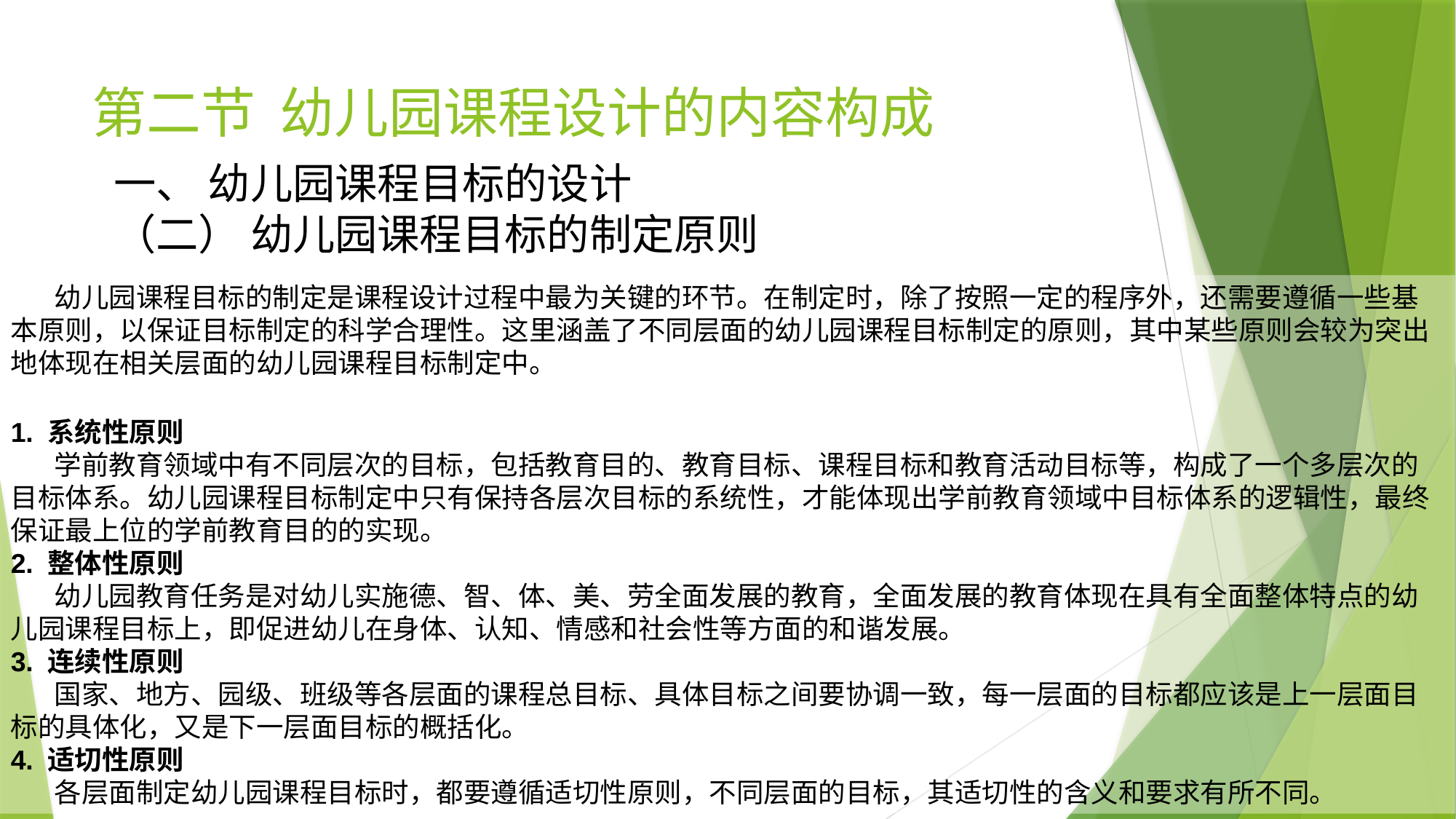

# 第二节  幼儿园课程设计的内容构成
一、 幼儿园课程目标的设计
（二） 幼儿园课程目标的制定原则
      幼儿园课程目标的制定是课程设计过程中最为关键的环节。在制定时，除了按照一定的程序外，还需要遵循一些基本原则，以保证目标制定的科学合理性。这里涵盖了不同层面的幼儿园课程目标制定的原则，其中某些原则会较为突出地体现在相关层面的幼儿园课程目标制定中。

1. 系统性原则
      学前教育领域中有不同层次的目标，包括教育目的、教育目标、课程目标和教育活动目标等，构成了一个多层次的目标体系。幼儿园课程目标制定中只有保持各层次目标的系统性，才能体现出学前教育领域中目标体系的逻辑性，最终保证最上位的学前教育目的的实现。
2. 整体性原则
      幼儿园教育任务是对幼儿实施德、智、体、美、劳全面发展的教育，全面发展的教育体现在具有全面整体特点的幼儿园课程目标上，即促进幼儿在身体、认知、情感和社会性等方面的和谐发展。
3. 连续性原则
      国家、地方、园级、班级等各层面的课程总目标、具体目标之间要协调一致，每一层面的目标都应该是上一层面目标的具体化，又是下一层面目标的概括化。
4. 适切性原则
      各层面制定幼儿园课程目标时，都要遵循适切性原则，不同层面的目标，其适切性的含义和要求有所不同。